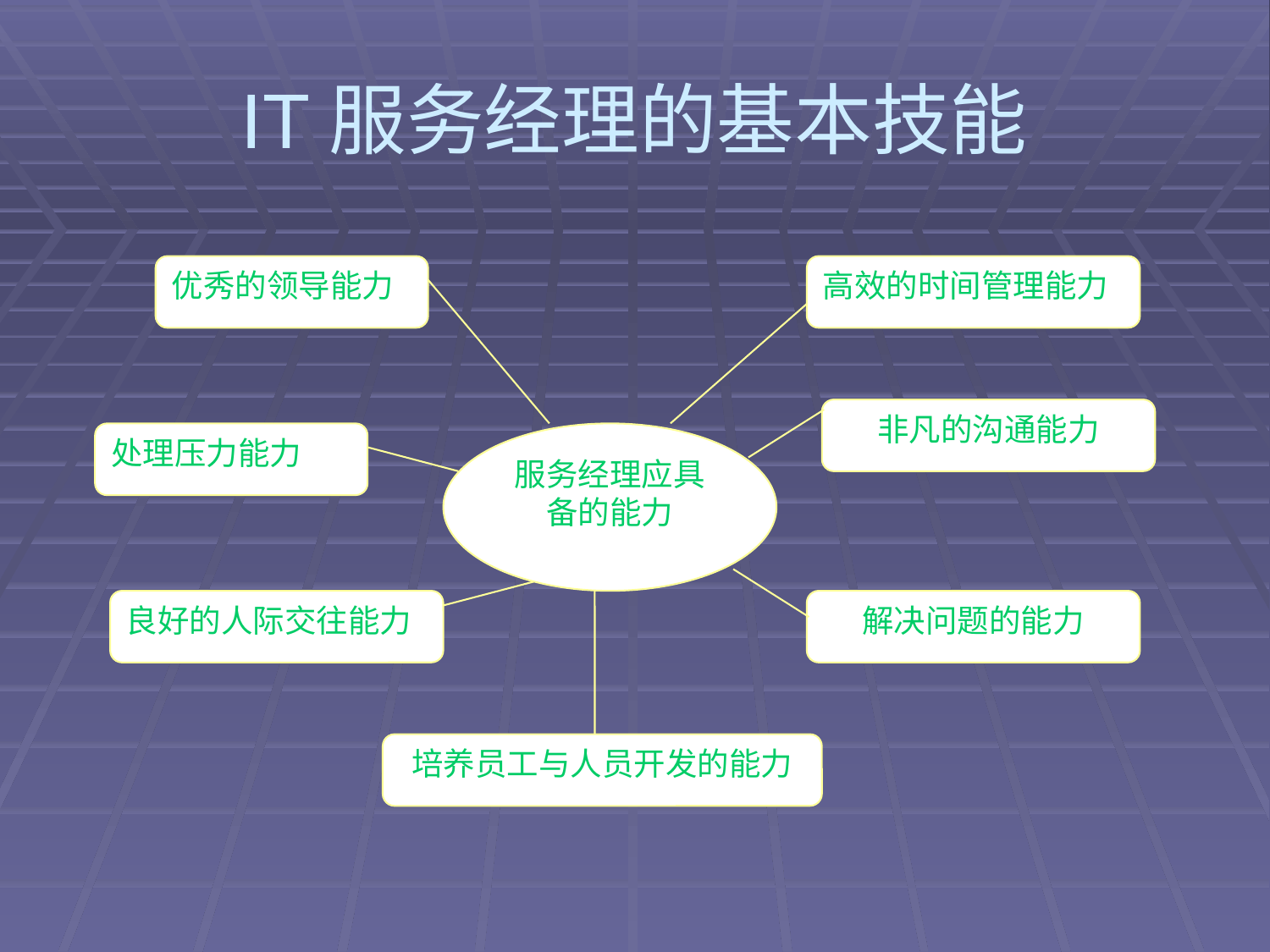

# IT服务经理的基本技能
优秀的领导能力
高效的时间管理能力
非凡的沟通能力
处理压力能力
服务经理应具备的能力
良好的人际交往能力
解决问题的能力
培养员工与人员开发的能力